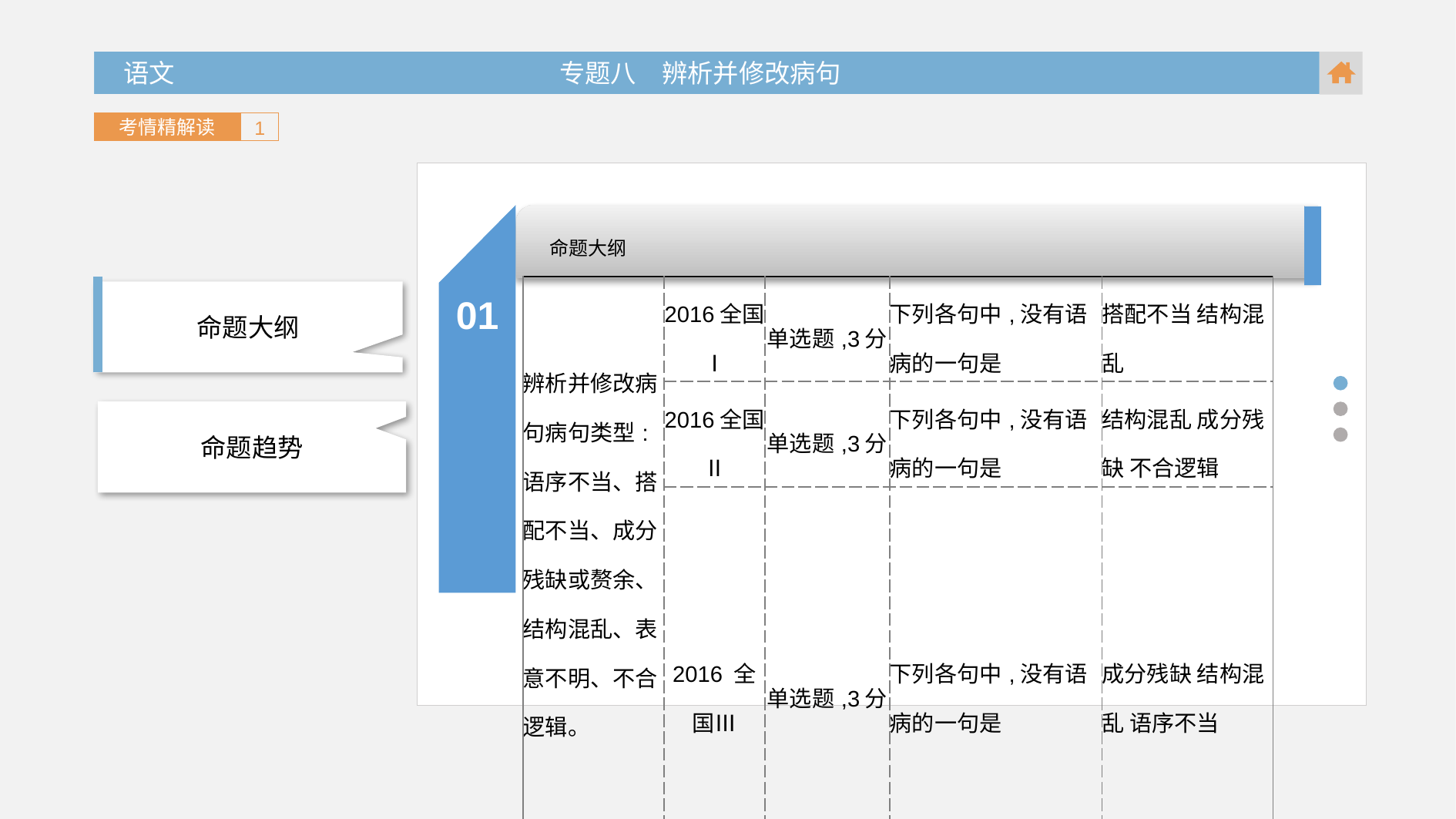

语文                                                                   专题八　辨析并修改病句
  语文                                                                   专题八　辨析并修改病句

考情精解读
1

01

命题大纲

| 辨析并修改病句病句类型:语序不当、搭配不当、成分残缺或赘余、结构混乱、表意不明、不合逻辑。 | 2016全国Ⅰ | 单选题,3分 | 下列各句中,没有语病的一句是 | 搭配不当 结构混乱 |
| --- | --- | --- | --- | --- |
|  | 2016全国Ⅱ | 单选题,3分 | 下列各句中,没有语病的一句是 | 结构混乱 成分残缺 不合逻辑 |
|  | 2016 全国Ⅲ | 单选题,3分 | 下列各句中,没有语病的一句是 | 成分残缺 结构混乱 语序不当 |
命题大纲

命题趋势